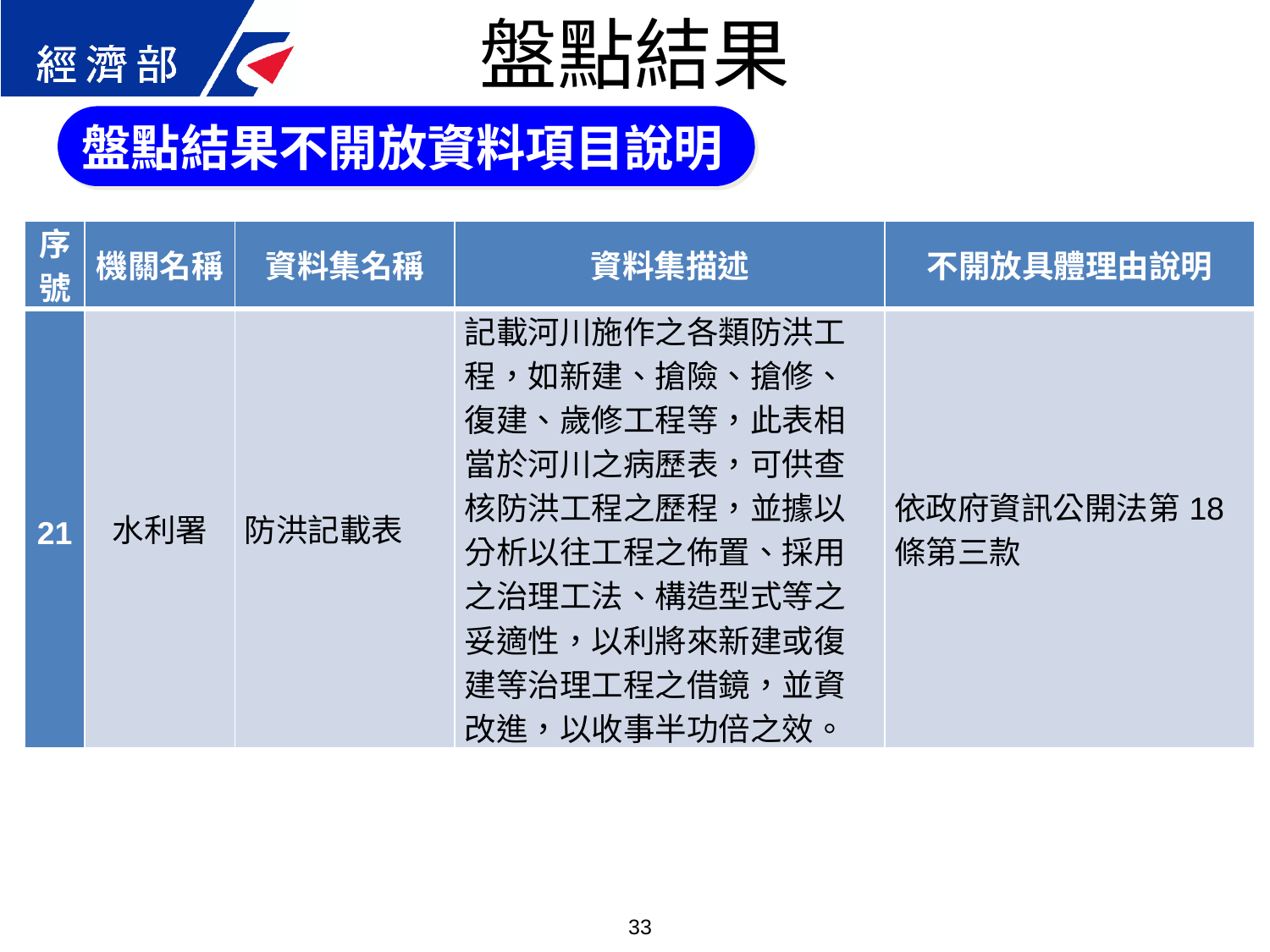

盤點結果
盤點結果不開放資料項目說明
| 序號 | 機關名稱 | 資料集名稱 | 資料集描述 | 不開放具體理由說明 |
| --- | --- | --- | --- | --- |
| 21 | 水利署 | 防洪記載表 | 記載河川施作之各類防洪工程，如新建、搶險、搶修、復建、歲修工程等，此表相當於河川之病歷表，可供查核防洪工程之歷程，並據以分析以往工程之佈置、採用之治理工法、構造型式等之妥適性，以利將來新建或復建等治理工程之借鏡，並資改進，以收事半功倍之效。 | 依政府資訊公開法第18條第三款 |
33